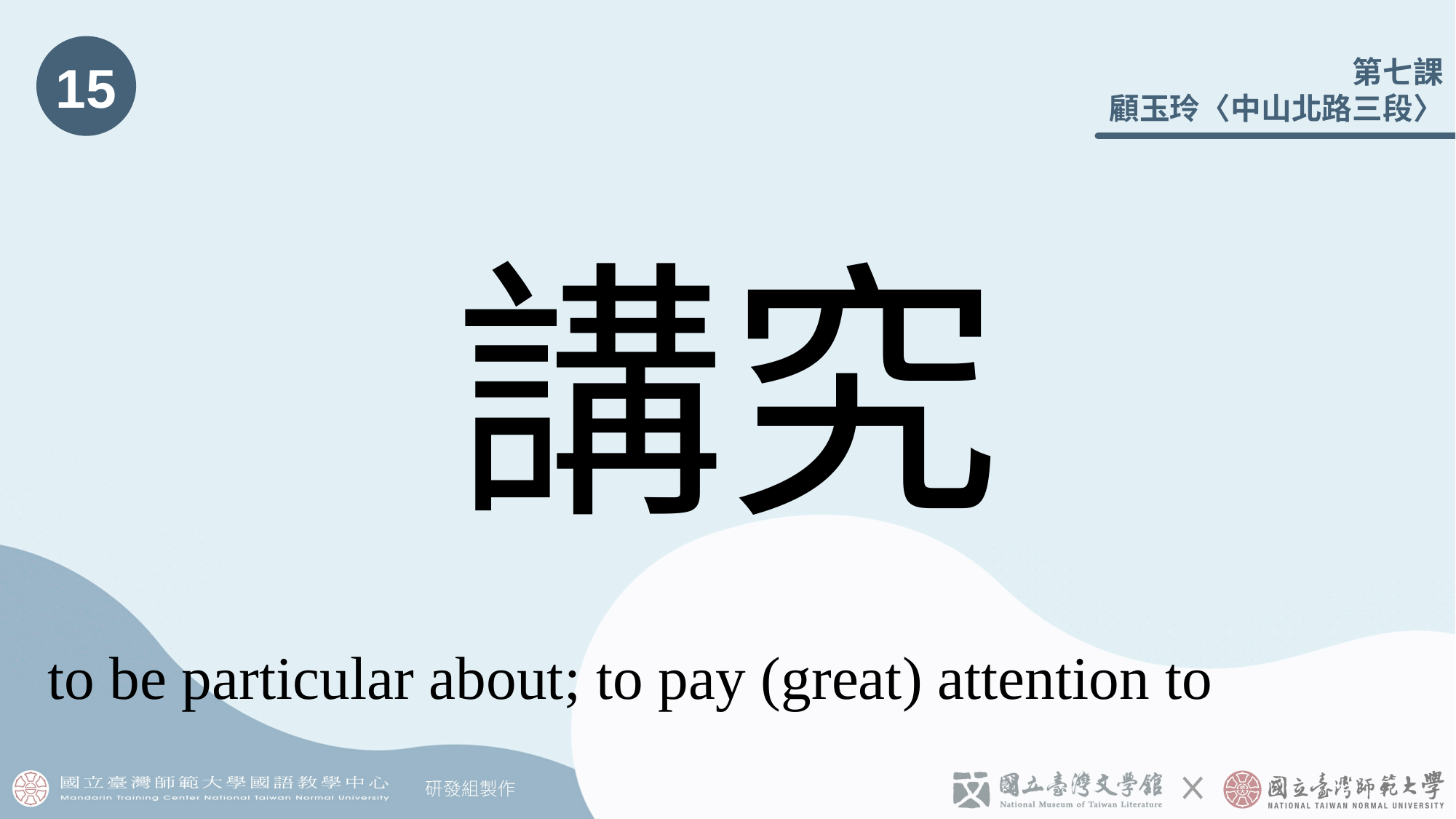

15
# 講究
to be particular about; to pay (great) attention to